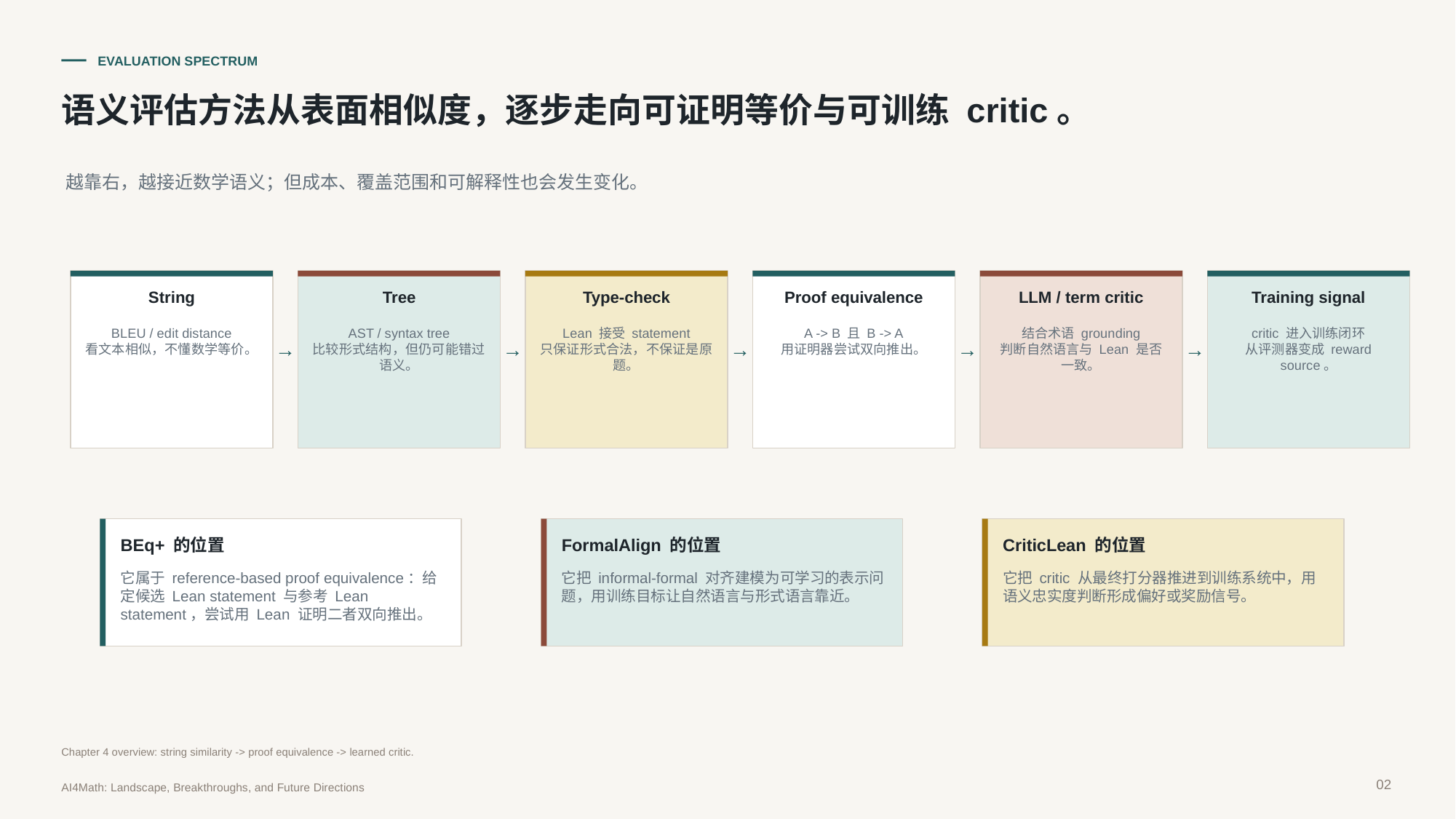

EVALUATION SPECTRUM

语义评估方法从表面相似度，逐步走向可证明等价与可训练 critic。
越靠右，越接近数学语义；但成本、覆盖范围和可解释性也会发生变化。

String
Tree
Type-check
Proof equivalence
LLM / term critic
Training signal
BLEU / edit distance
看文本相似，不懂数学等价。
AST / syntax tree
比较形式结构，但仍可能错过语义。
Lean 接受 statement
只保证形式合法，不保证是原题。
A -> B 且 B -> A
用证明器尝试双向推出。
结合术语 grounding
判断自然语言与 Lean 是否一致。
critic 进入训练闭环
从评测器变成 reward source。
→
→
→
→
→

BEq+ 的位置
FormalAlign 的位置
CriticLean 的位置
它属于 reference-based proof equivalence：给定候选 Lean statement 与参考 Lean statement，尝试用 Lean 证明二者双向推出。
它把 informal-formal 对齐建模为可学习的表示问题，用训练目标让自然语言与形式语言靠近。
它把 critic 从最终打分器推进到训练系统中，用语义忠实度判断形成偏好或奖励信号。
Chapter 4 overview: string similarity -> proof equivalence -> learned critic.
02
AI4Math: Landscape, Breakthroughs, and Future Directions